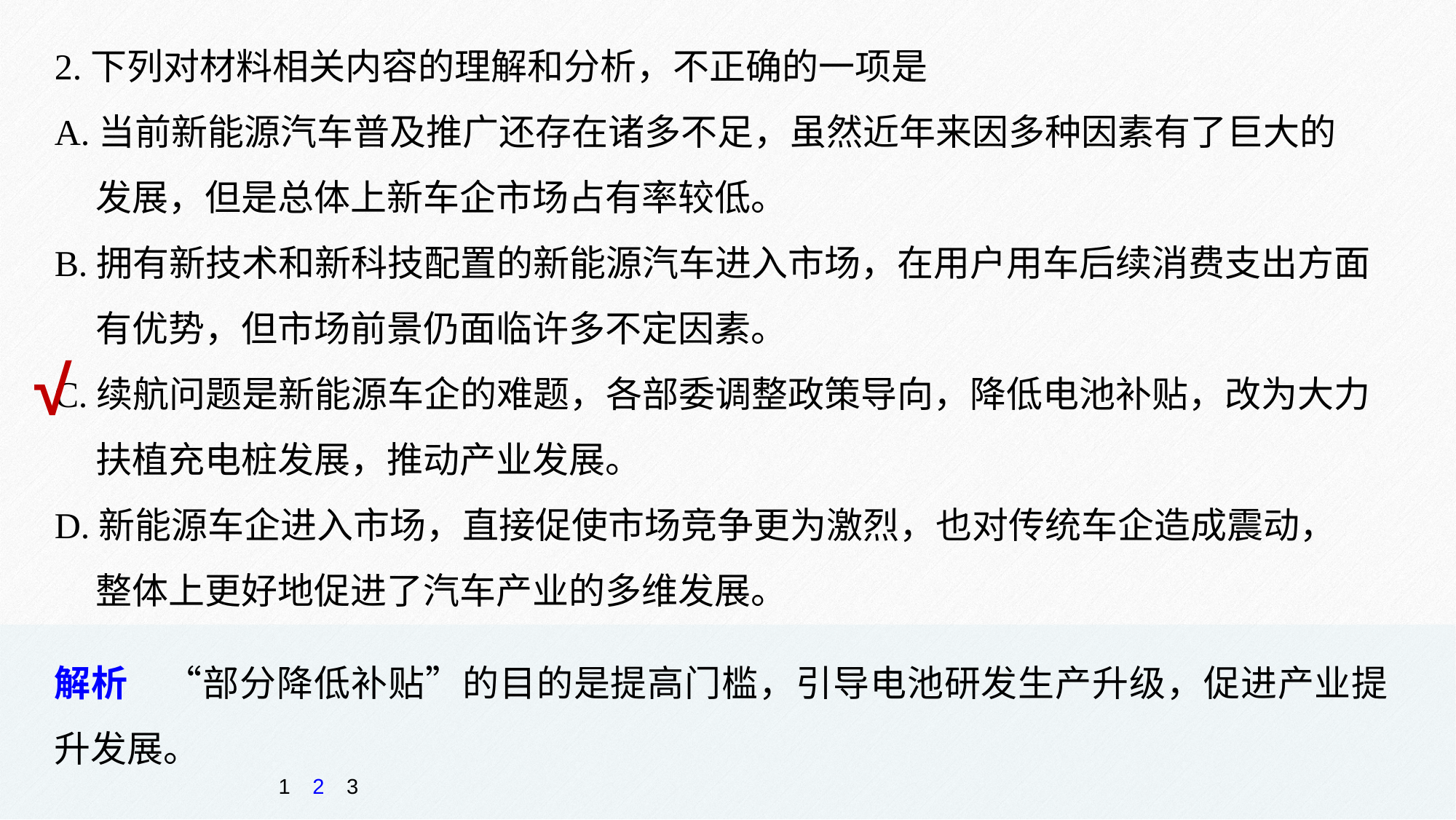

2.下列对材料相关内容的理解和分析，不正确的一项是
A.当前新能源汽车普及推广还存在诸多不足，虽然近年来因多种因素有了巨大的
    发展，但是总体上新车企市场占有率较低。
B.拥有新技术和新科技配置的新能源汽车进入市场，在用户用车后续消费支出方面
    有优势，但市场前景仍面临许多不定因素。
C.续航问题是新能源车企的难题，各部委调整政策导向，降低电池补贴，改为大力
    扶植充电桩发展，推动产业发展。
D.新能源车企进入市场，直接促使市场竞争更为激烈，也对传统车企造成震动，
    整体上更好地促进了汽车产业的多维发展。
√
解析　“部分降低补贴”的目的是提高门槛，引导电池研发生产升级，促进产业提升发展。
1
2
3